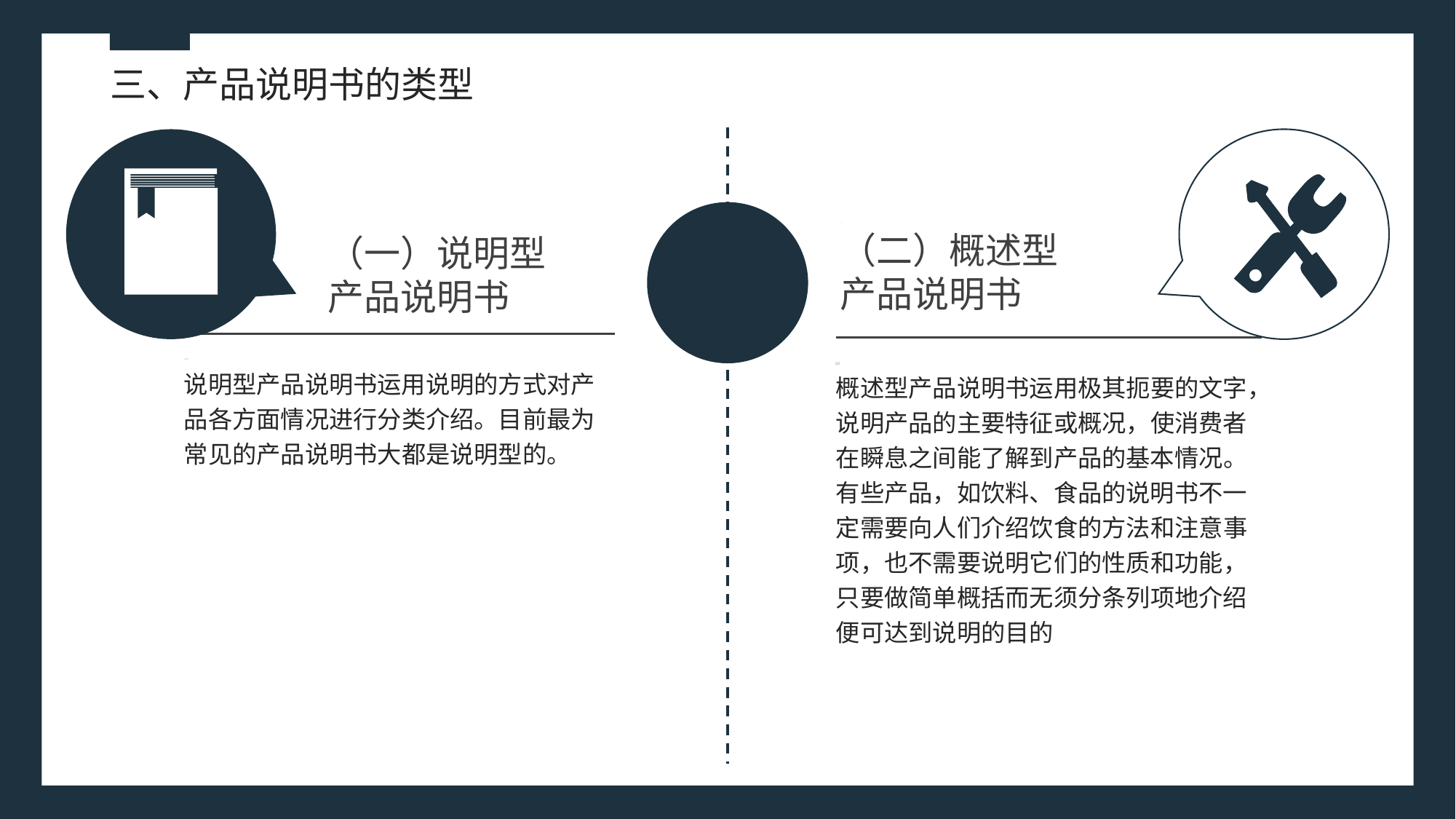

三、产品说明书的类型

（二）概述型产品说明书
（一）说明型产品说明书
说明型产品说明书运用说明的方式对产品各方面情况进行分类介绍。目前最为常见的产品说明书大都是说明型的。
概述型产品说明书运用极其扼要的文字，说明产品的主要特征或概况，使消费者在瞬息之间能了解到产品的基本情况。有些产品，如饮料、食品的说明书不一定需要向人们介绍饮食的方法和注意事项，也不需要说明它们的性质和功能，只要做简单概括而无须分条列项地介绍便可达到说明的目的